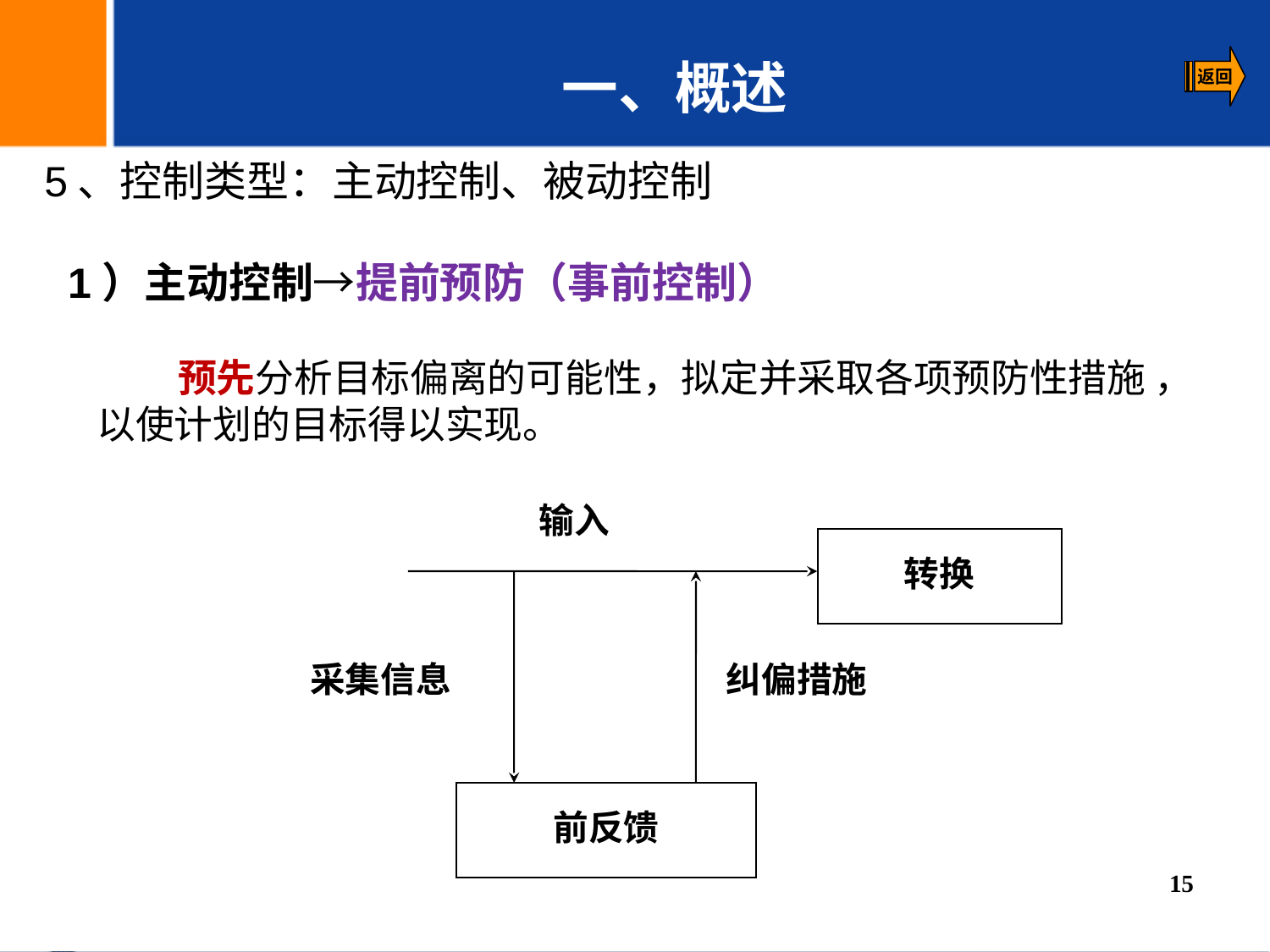

一、概述
5、控制类型：主动控制、被动控制

  1）主动控制→提前预防（事前控制）

              预先分析目标偏离的可能性，拟定并采取各项预防性措施 ，以使计划的目标得以实现。
输入
转换

采集信息
纠偏措施
前反馈
15